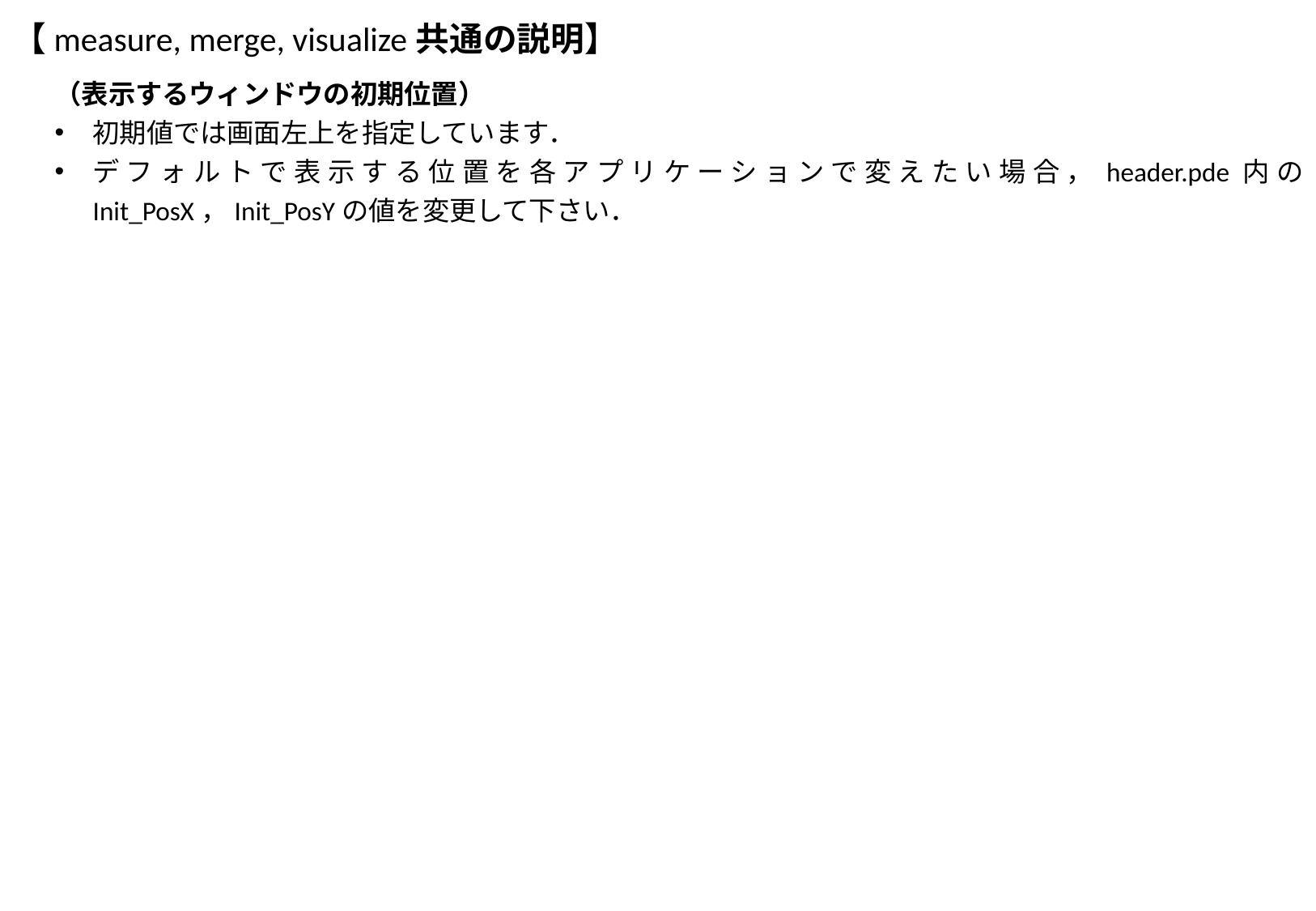

# 【measure, merge, visualize共通の説明】
（表示するウィンドウの初期位置）
初期値では画面左上を指定しています．
デフォルトで表示する位置を各アプリケーションで変えたい場合，header.pde内の Init_PosX，Init_PosYの値を変更して下さい．